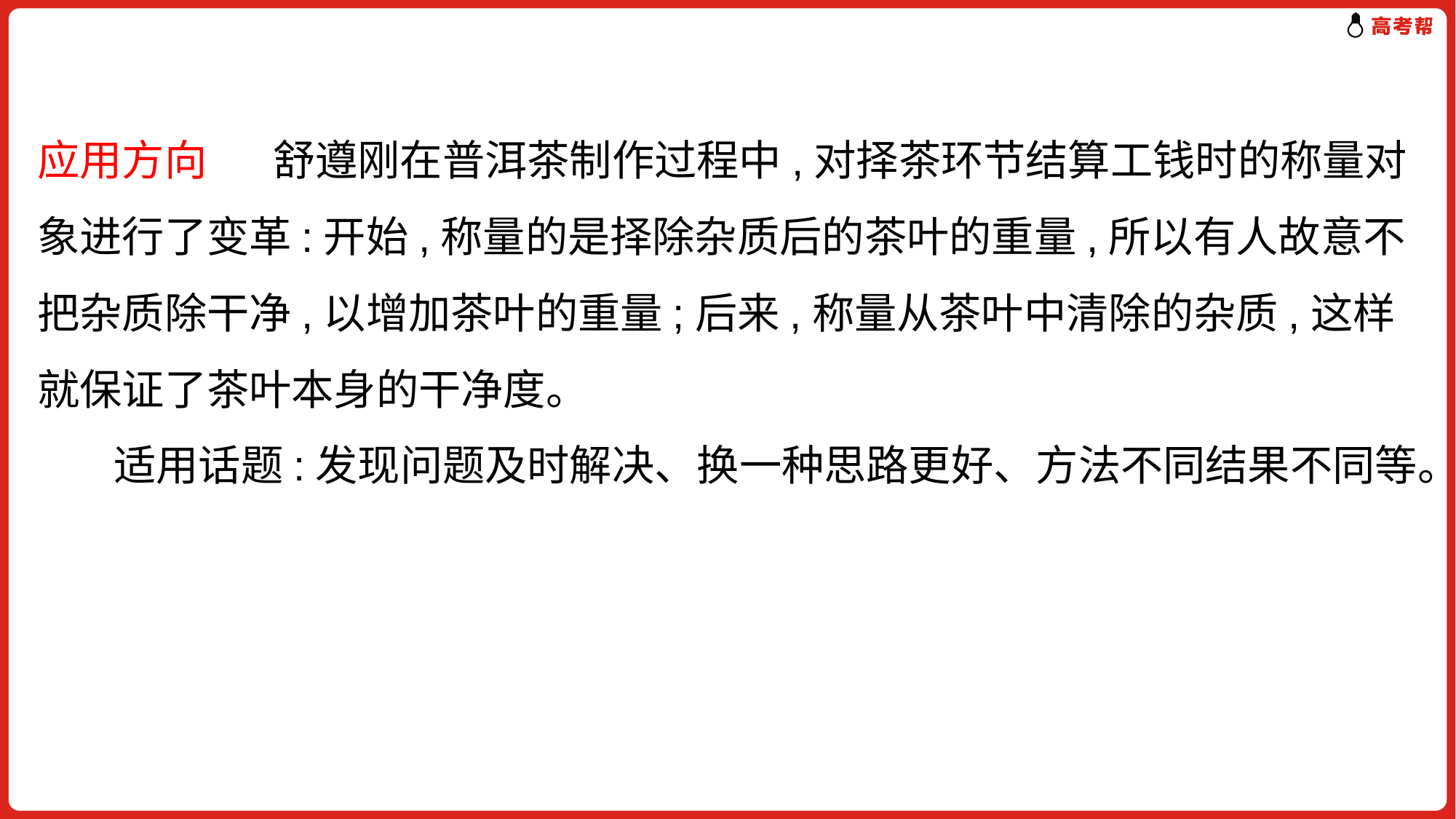

应用方向       舒遵刚在普洱茶制作过程中,对择茶环节结算工钱时的称量对象进行了变革:开始,称量的是择除杂质后的茶叶的重量,所以有人故意不把杂质除干净,以增加茶叶的重量;后来,称量从茶叶中清除的杂质,这样就保证了茶叶本身的干净度。
       适用话题:发现问题及时解决、换一种思路更好、方法不同结果不同等。